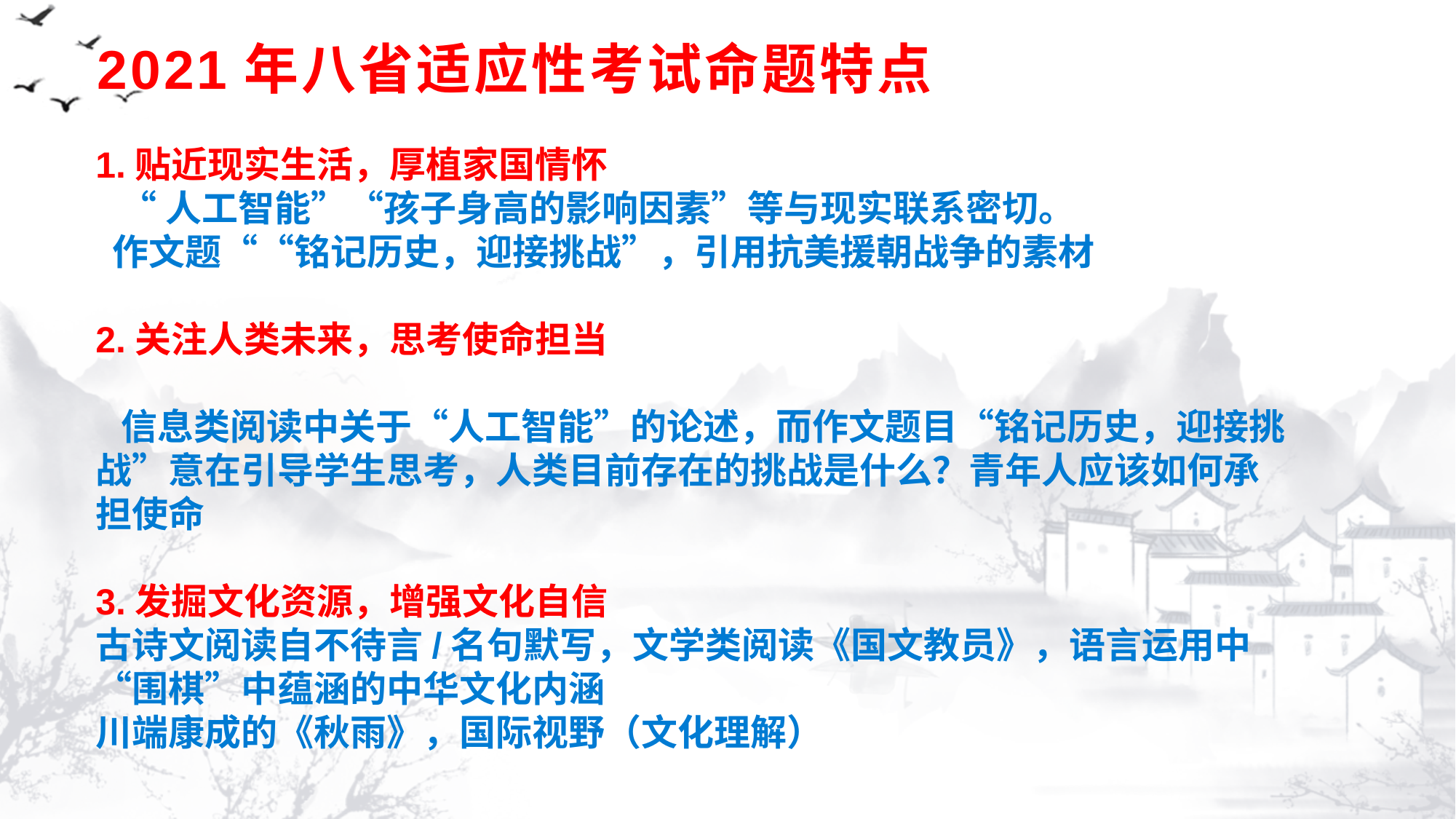

# 2021年八省适应性考试命题特点
1.贴近现实生活，厚植家国情怀
   “人工智能”“孩子身高的影响因素”等与现实联系密切。
 作文题““铭记历史，迎接挑战”，引用抗美援朝战争的素材

2.关注人类未来，思考使命担当

  信息类阅读中关于“人工智能”的论述，而作文题目“铭记历史，迎接挑战”意在引导学生思考，人类目前存在的挑战是什么？青年人应该如何承担使命

3.发掘文化资源，增强文化自信
古诗文阅读自不待言/名句默写，文学类阅读《国文教员》，语言运用中“围棋”中蕴涵的中华文化内涵
川端康成的《秋雨》，国际视野（文化理解）